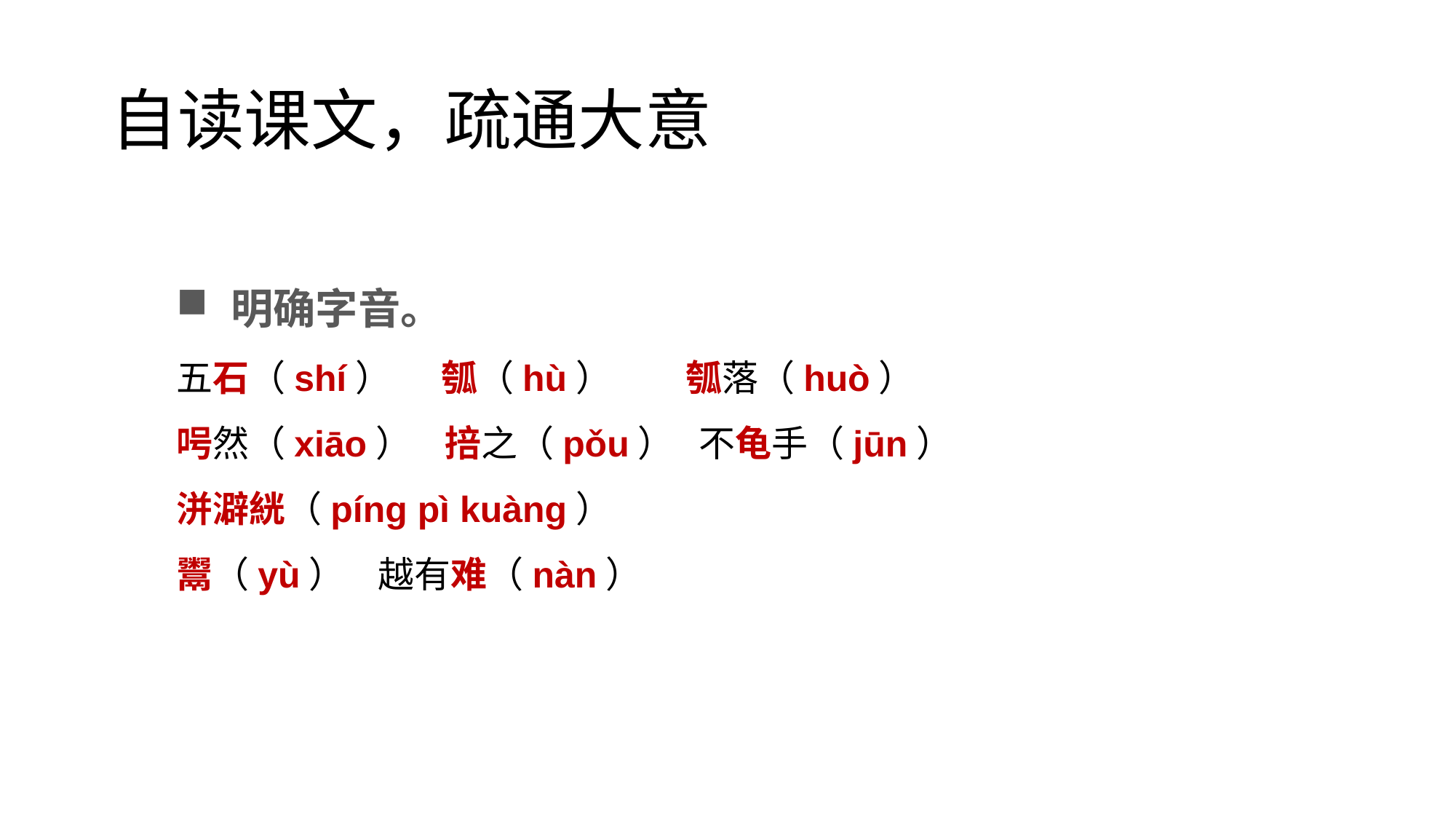

# 自读课文，疏通大意
明确字音。
五石（shí）      瓠（hù）         瓠落（huò）
呺然（xiāo）    掊之（pǒu）   不龟手（jūn）
洴澼絖（píng pì kuàng）
鬻（yù）    越有难（nàn）